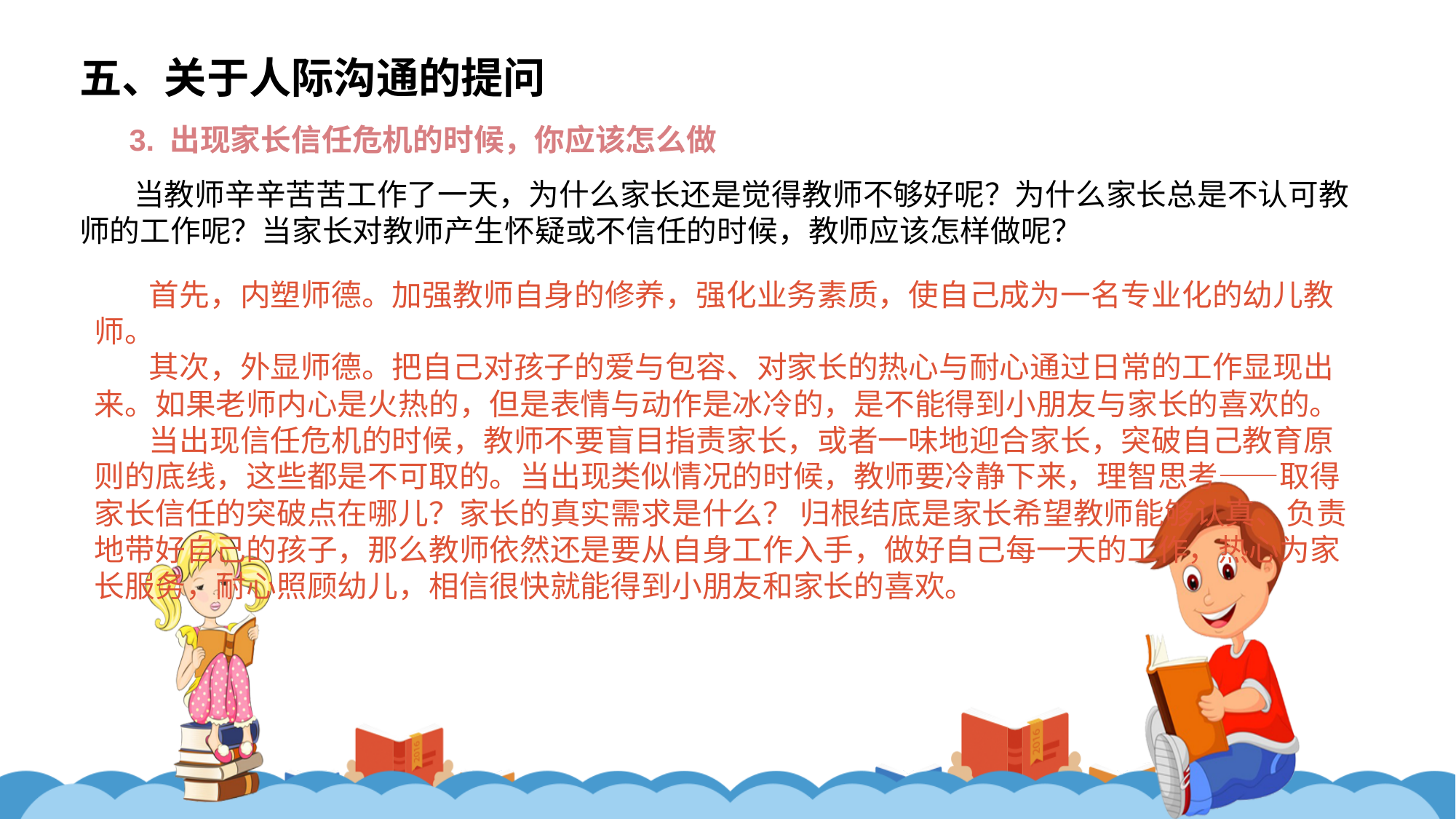

五、关于人际沟通的提问
3. 出现家长信任危机的时候，你应该怎么做
当教师辛辛苦苦工作了一天，为什么家长还是觉得教师不够好呢？为什么家长总是不认可教师的工作呢？当家长对教师产生怀疑或不信任的时候，教师应该怎样做呢？
首先，内塑师德。加强教师自身的修养，强化业务素质，使自己成为一名专业化的幼儿教师。
其次，外显师德。把自己对孩子的爱与包容、对家长的热心与耐心通过日常的工作显现出来。如果老师内心是火热的，但是表情与动作是冰冷的，是不能得到小朋友与家长的喜欢的。
当出现信任危机的时候，教师不要盲目指责家长，或者一味地迎合家长，突破自己教育原则的底线，这些都是不可取的。当出现类似情况的时候，教师要冷静下来，理智思考——取得家长信任的突破点在哪儿？家长的真实需求是什么？ 归根结底是家长希望教师能够认真、负责地带好自己的孩子，那么教师依然还是要从自身工作入手，做好自己每一天的工作，热心为家长服务，耐心照顾幼儿，相信很快就能得到小朋友和家长的喜欢。